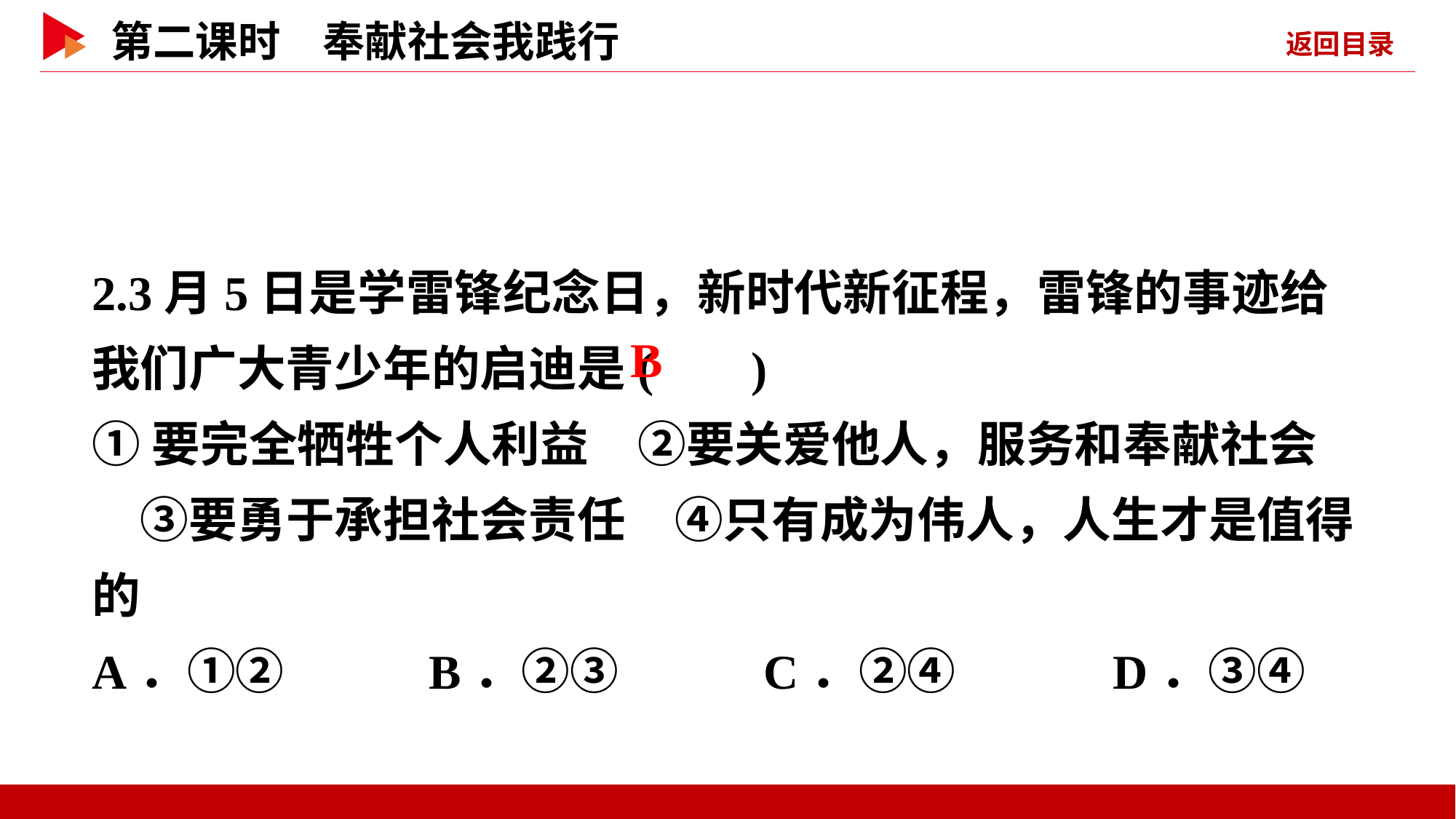

2.3月5日是学雷锋纪念日，新时代新征程，雷锋的事迹给我们广大青少年的启迪是(        )
①要完全牺牲个人利益　②要关爱他人，服务和奉献社会　③要勇于承担社会责任　④只有成为伟人，人生才是值得的
A．①②            B．②③            C．②④　　　D．③④
   B